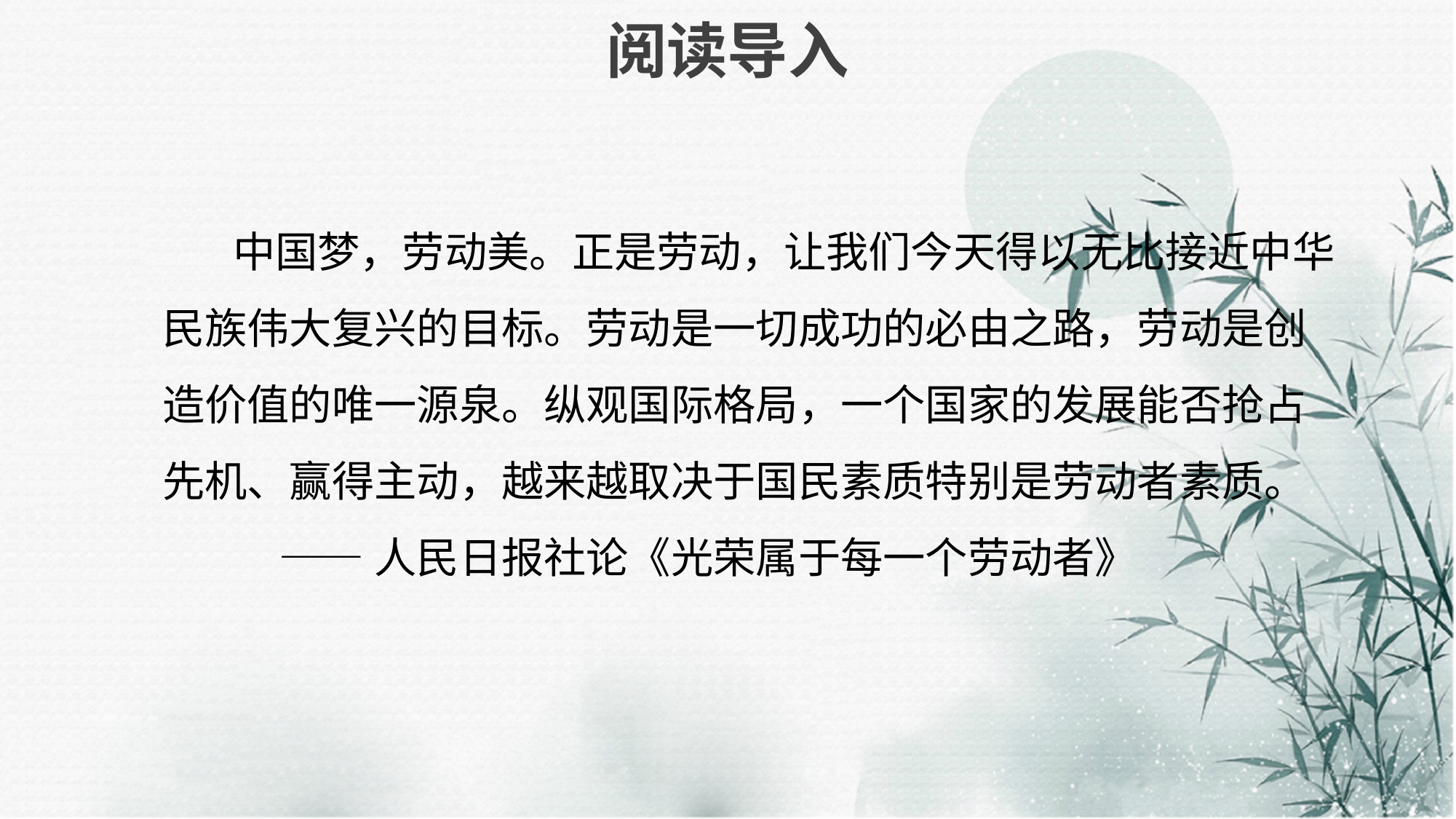

# 阅读导入
   中国梦，劳动美。正是劳动，让我们今天得以无比接近中华民族伟大复兴的目标。劳动是一切成功的必由之路，劳动是创造价值的唯一源泉。纵观国际格局，一个国家的发展能否抢占先机、赢得主动，越来越取决于国民素质特别是劳动者素质。
         ——人民日报社论《光荣属于每一个劳动者》